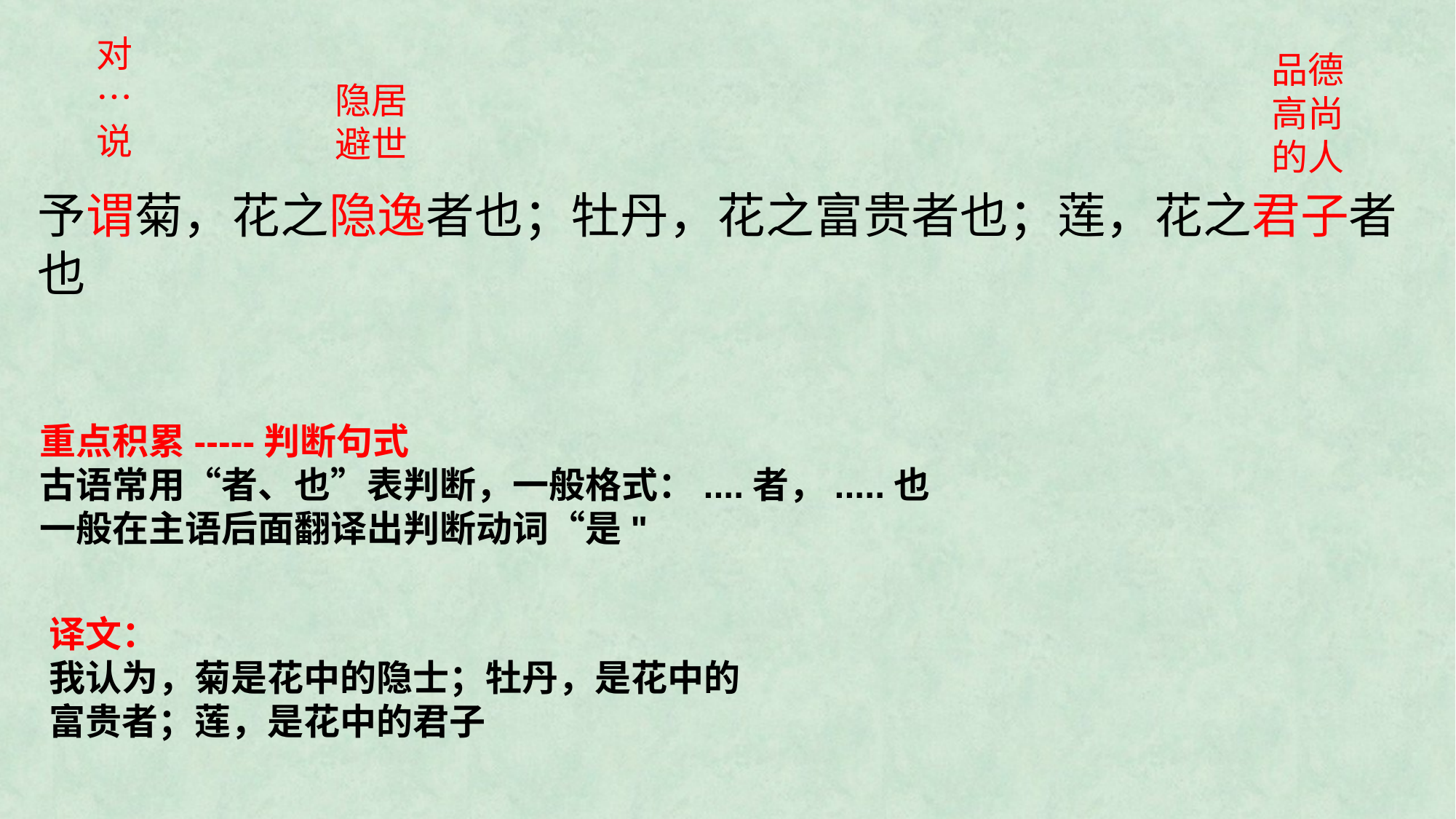

对…说
品德高尚的人
隐居避世
予谓菊，花之隐逸者也；牡丹，花之富贵者也；莲，花之君子者也
重点积累-----判断句式
古语常用“者、也”表判断，一般格式：....者，.....也
一般在主语后面翻译出判断动词“是"
译文：
我认为，菊是花中的隐士；牡丹，是花中的富贵者；莲，是花中的君子